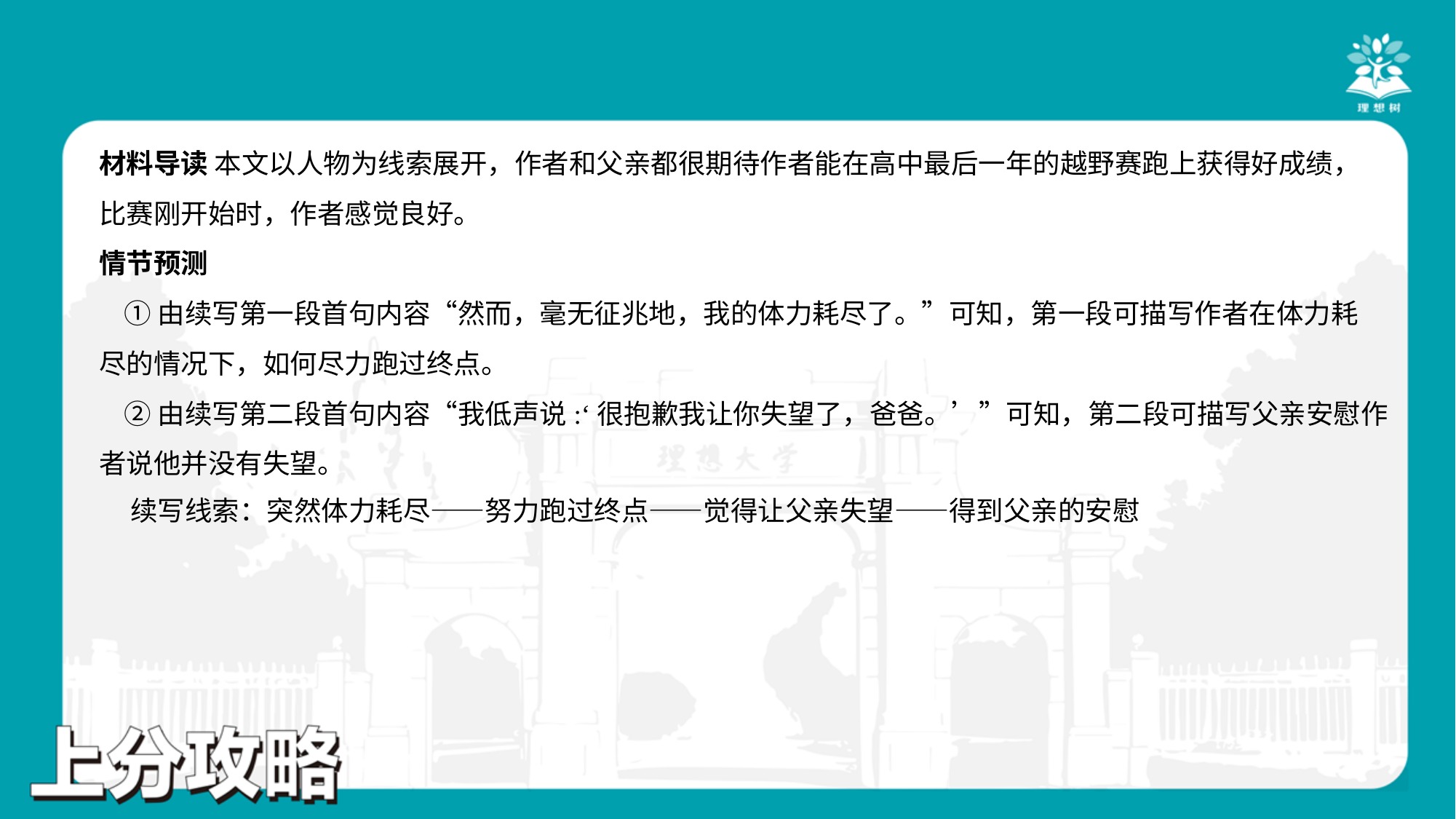

材料导读 本文以人物为线索展开，作者和父亲都很期待作者能在高中最后一年的越野赛跑上获得好成绩，
比赛刚开始时，作者感觉良好。
情节预测
    ①由续写第一段首句内容“然而，毫无征兆地，我的体力耗尽了。”可知，第一段可描写作者在体力耗
尽的情况下，如何尽力跑过终点。
    ②由续写第二段首句内容“我低声说:‘很抱歉我让你失望了，爸爸。’”可知，第二段可描写父亲安慰作
者说他并没有失望。
    续写线索：突然体力耗尽——努力跑过终点——觉得让父亲失望——得到父亲的安慰